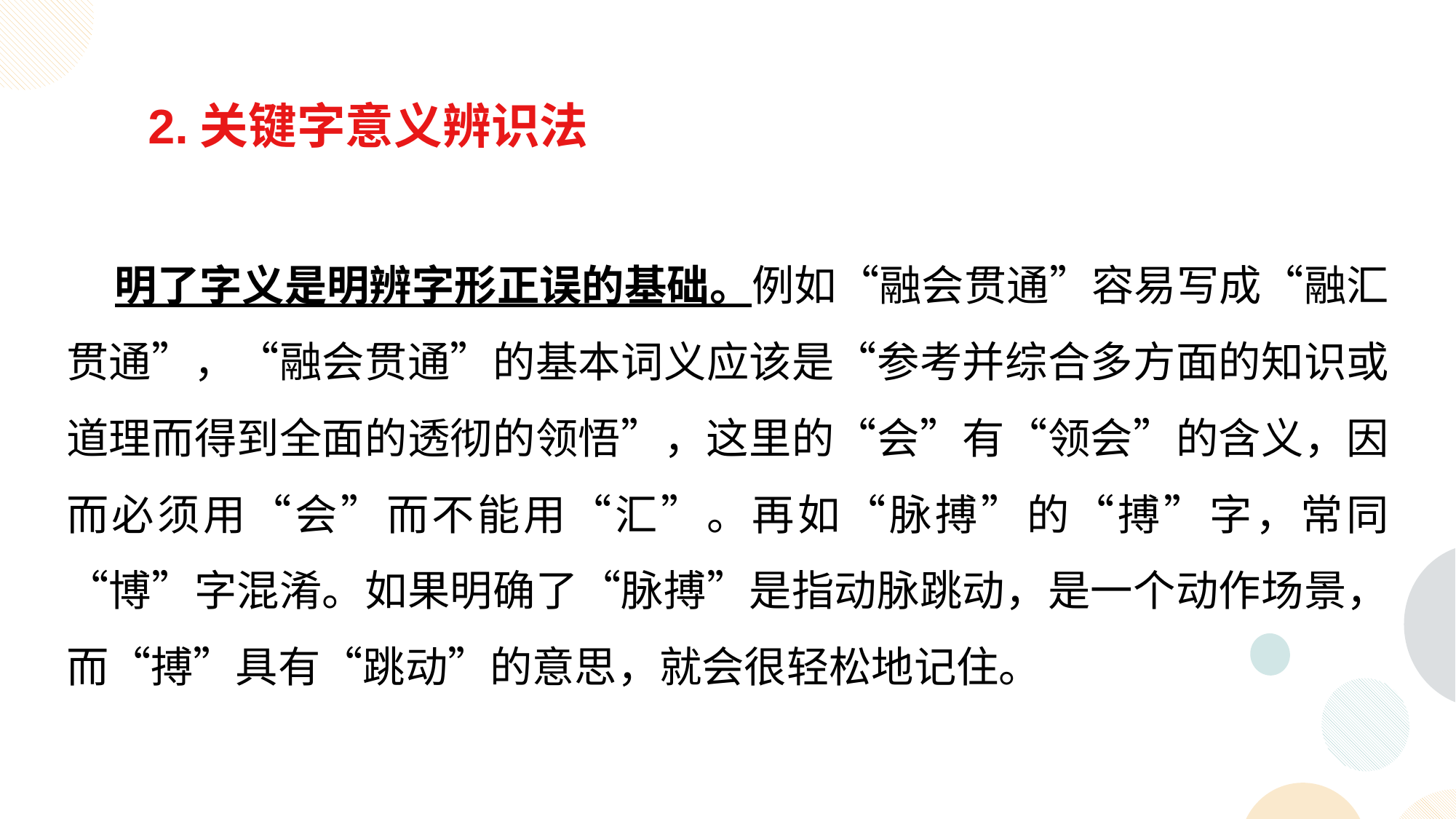

2.关键字意义辨识法

    明了字义是明辨字形正误的基础。例如“融会贯通”容易写成“融汇贯通”，“融会贯通”的基本词义应该是“参考并综合多方面的知识或道理而得到全面的透彻的领悟”，这里的“会”有“领会”的含义，因而必须用“会”而不能用“汇”。再如“脉搏”的“搏”字，常同“博”字混淆。如果明确了“脉搏”是指动脉跳动，是一个动作场景，而“搏”具有“跳动”的意思，就会很轻松地记住。